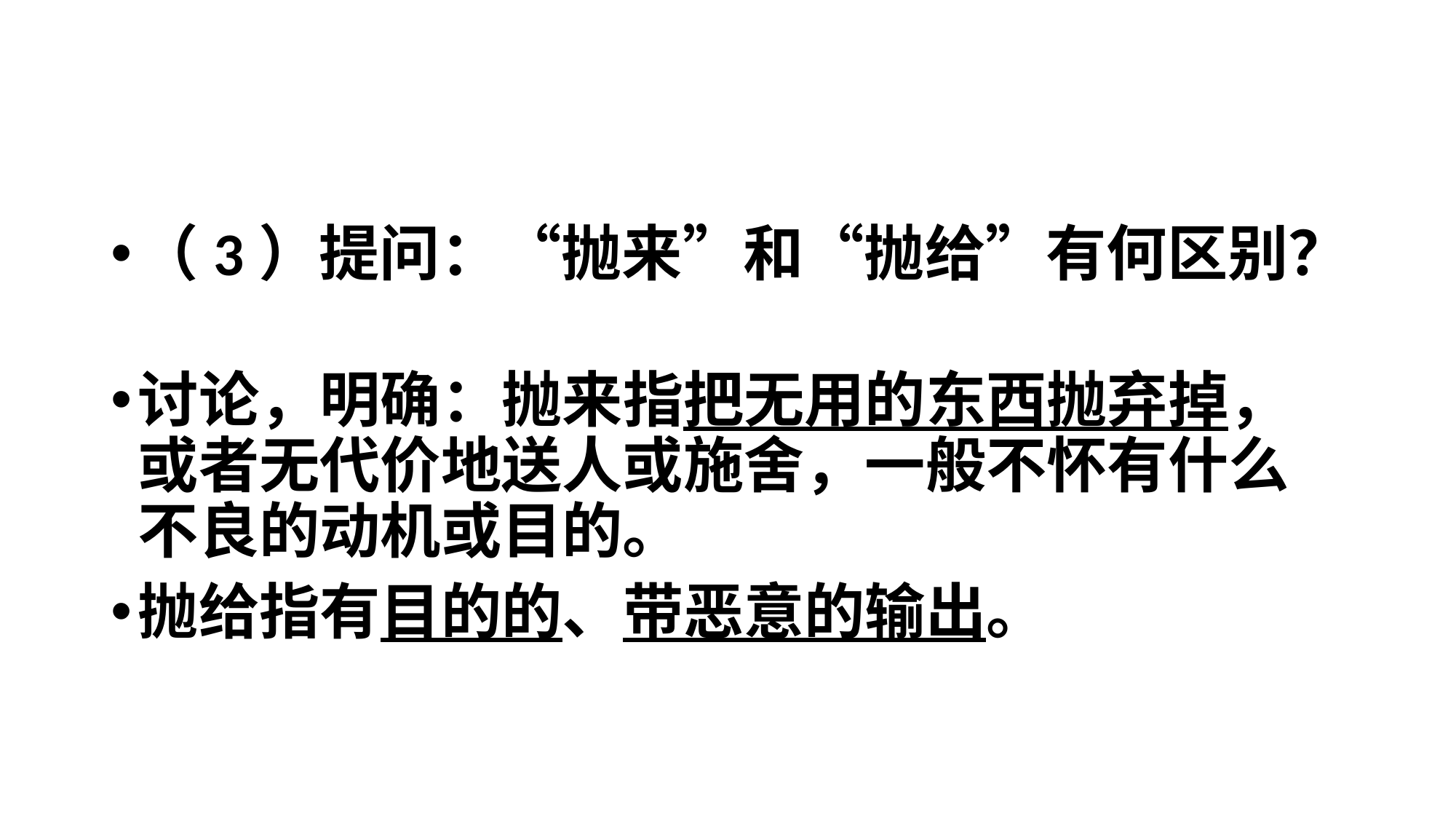

（3）提问：“抛来”和“抛给”有何区别？
讨论，明确：抛来指把无用的东西抛弃掉，或者无代价地送人或施舍，一般不怀有什么不良的动机或目的。
抛给指有目的的、带恶意的输出。